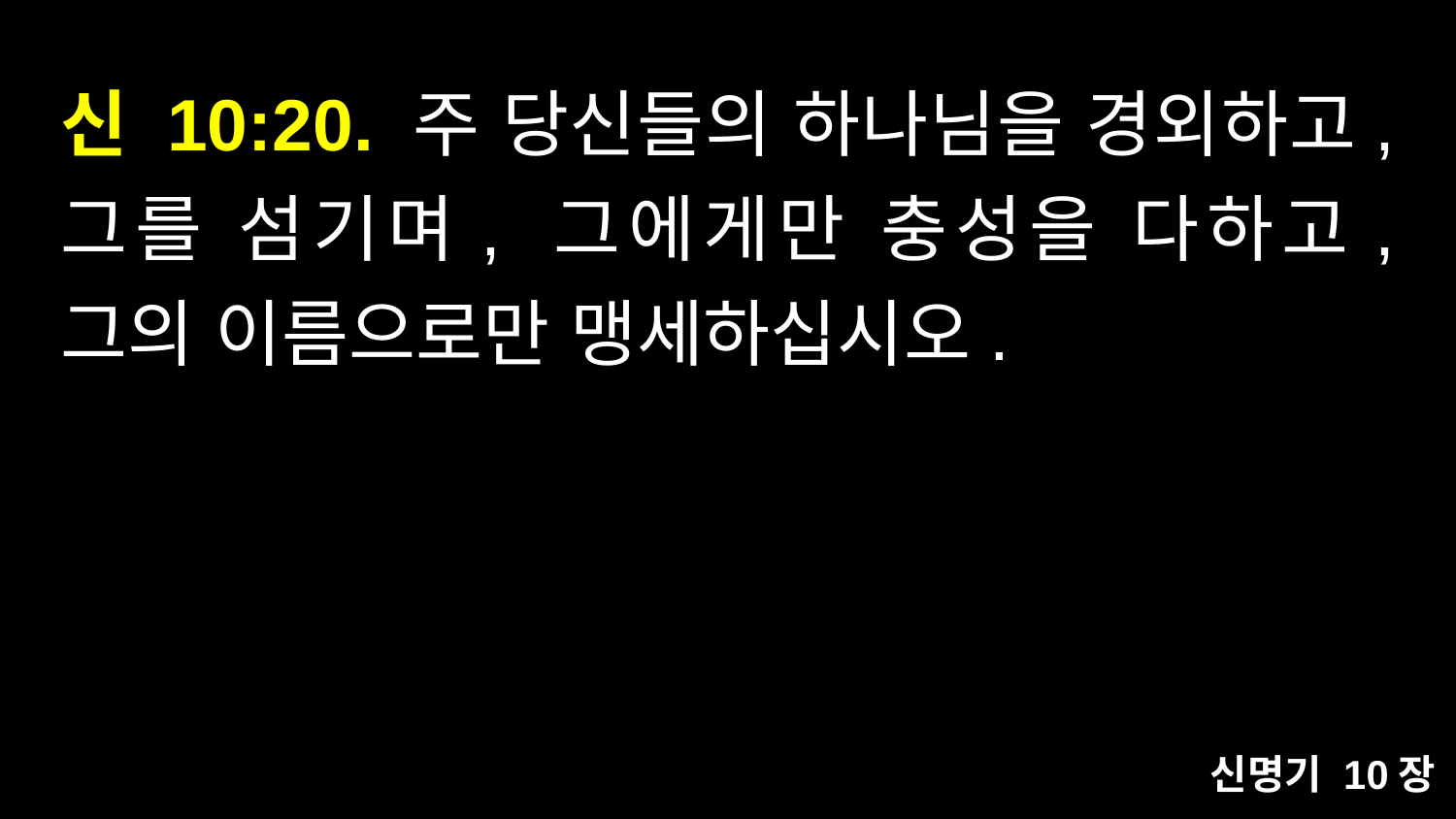

# 신 10:20. 주 당신들의 하나님을 경외하고, 그를 섬기며, 그에게만 충성을 다하고, 그의 이름으로만 맹세하십시오.
신명기 10장